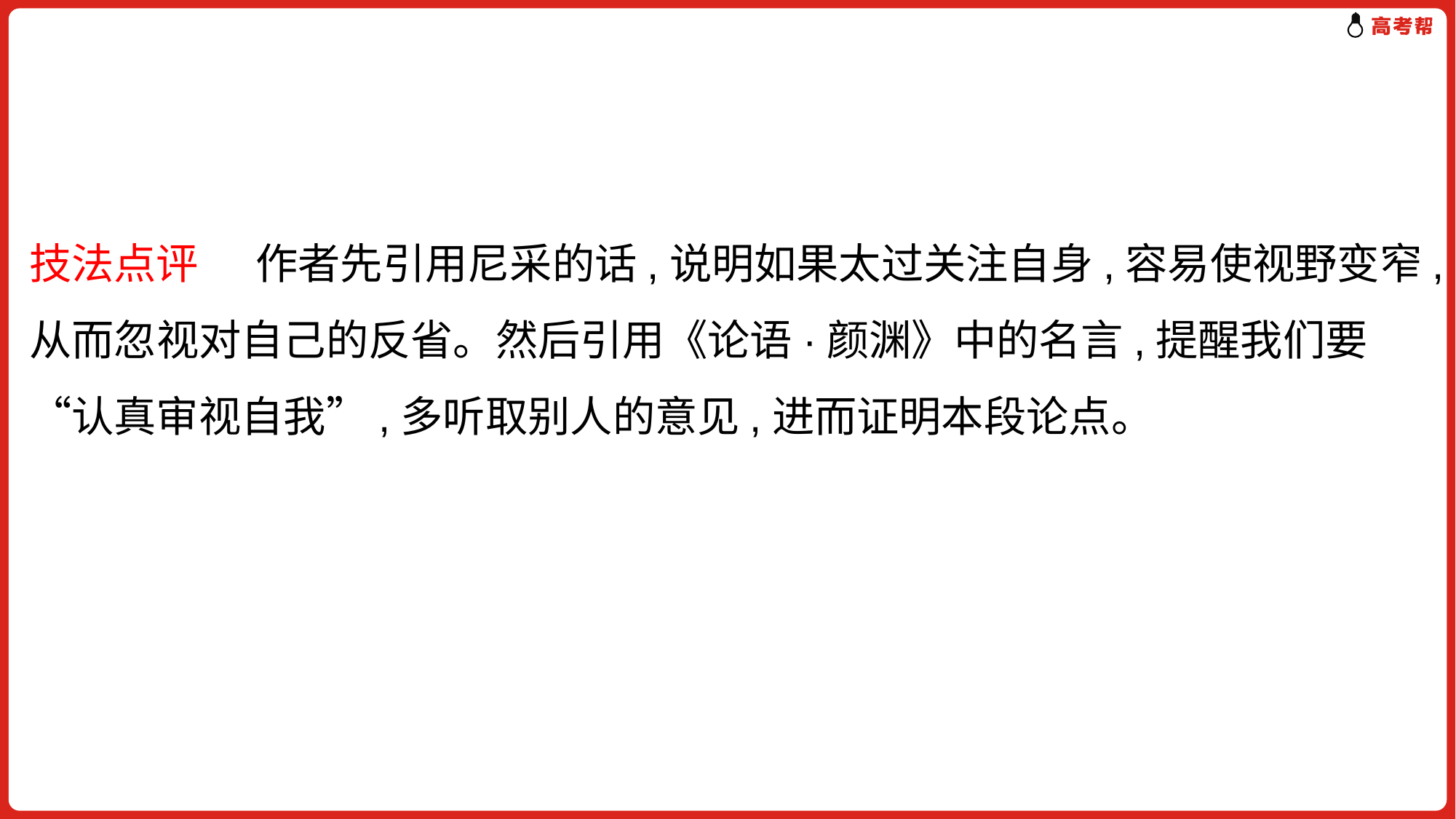

技法点评      作者先引用尼采的话,说明如果太过关注自身,容易使视野变窄,从而忽视对自己的反省。然后引用《论语·颜渊》中的名言,提醒我们要“认真审视自我”,多听取别人的意见,进而证明本段论点。